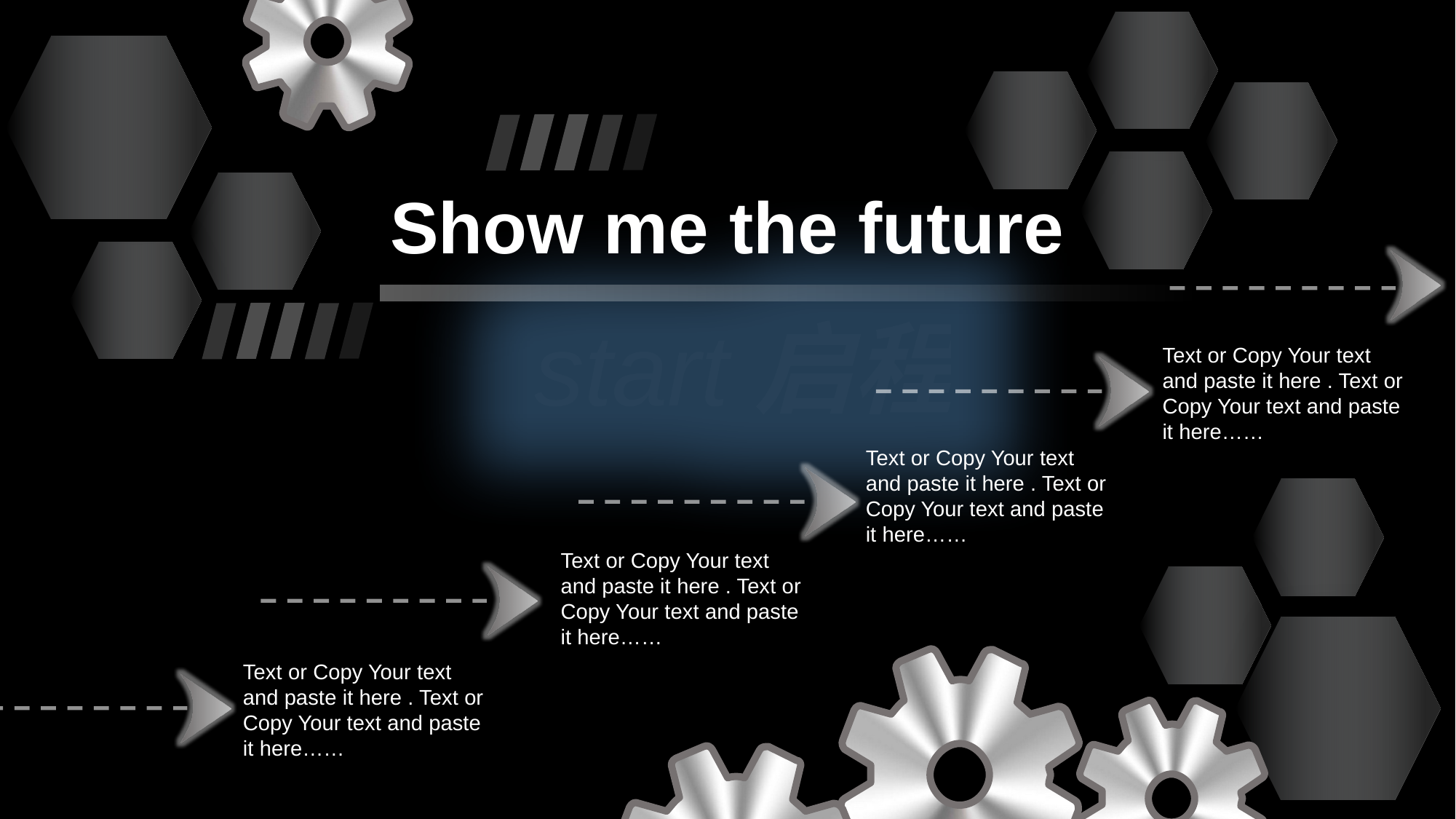

Show me the future

start启程

Text or Copy Your text and paste it here . Text or Copy Your text and paste it here……

Text or Copy Your text and paste it here . Text or Copy Your text and paste it here……

Text or Copy Your text and paste it here . Text or Copy Your text and paste it here……

Text or Copy Your text and paste it here . Text or Copy Your text and paste it here……